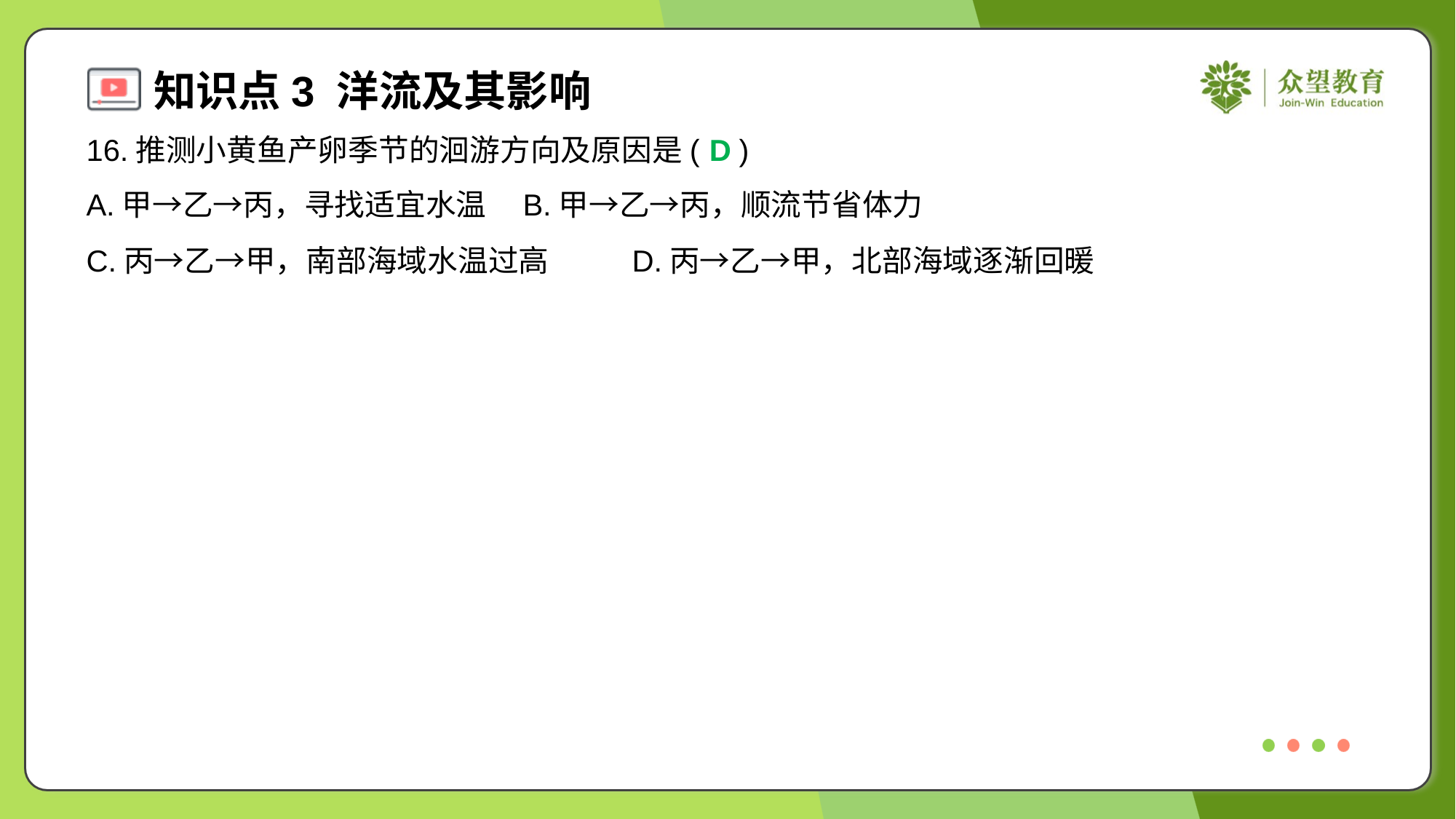

16.推测小黄鱼产卵季节的洄游方向及原因是(     )
D
A.甲→乙→丙，寻找适宜水温	B.甲→乙→丙，顺流节省体力
C.丙→乙→甲，南部海域水温过高	D.丙→乙→甲，北部海域逐渐回暖